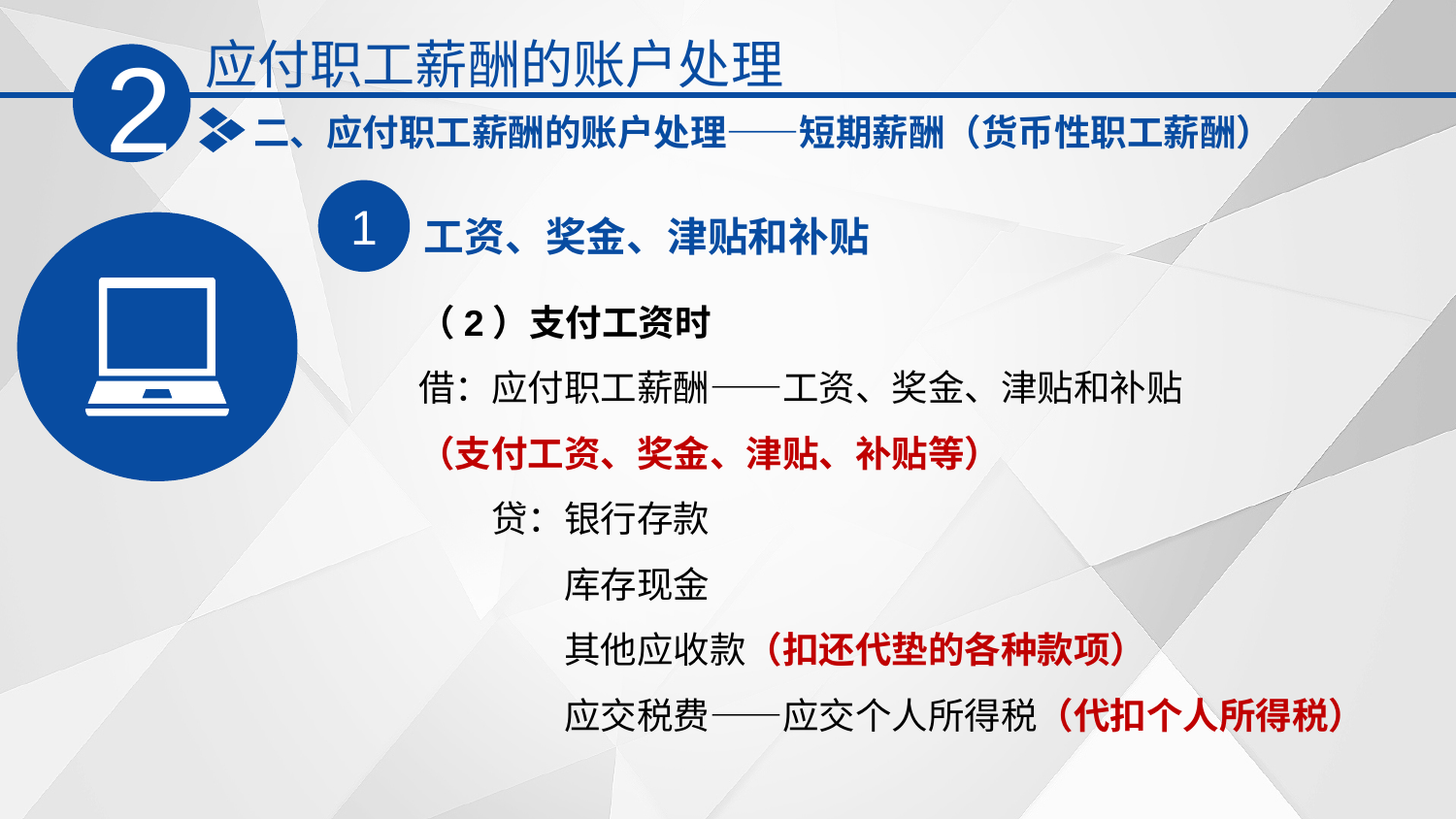

应付职工薪酬的账户处理
2

二、应付职工薪酬的账户处理——短期薪酬（货币性职工薪酬）

1
工资、奖金、津贴和补贴

（2）支付工资时
借：应付职工薪酬——工资、奖金、津贴和补贴
（支付工资、奖金、津贴、补贴等）
　　贷：银行存款
　　　　库存现金
　　　　其他应收款（扣还代垫的各种款项）
　　　　应交税费——应交个人所得税（代扣个人所得税）